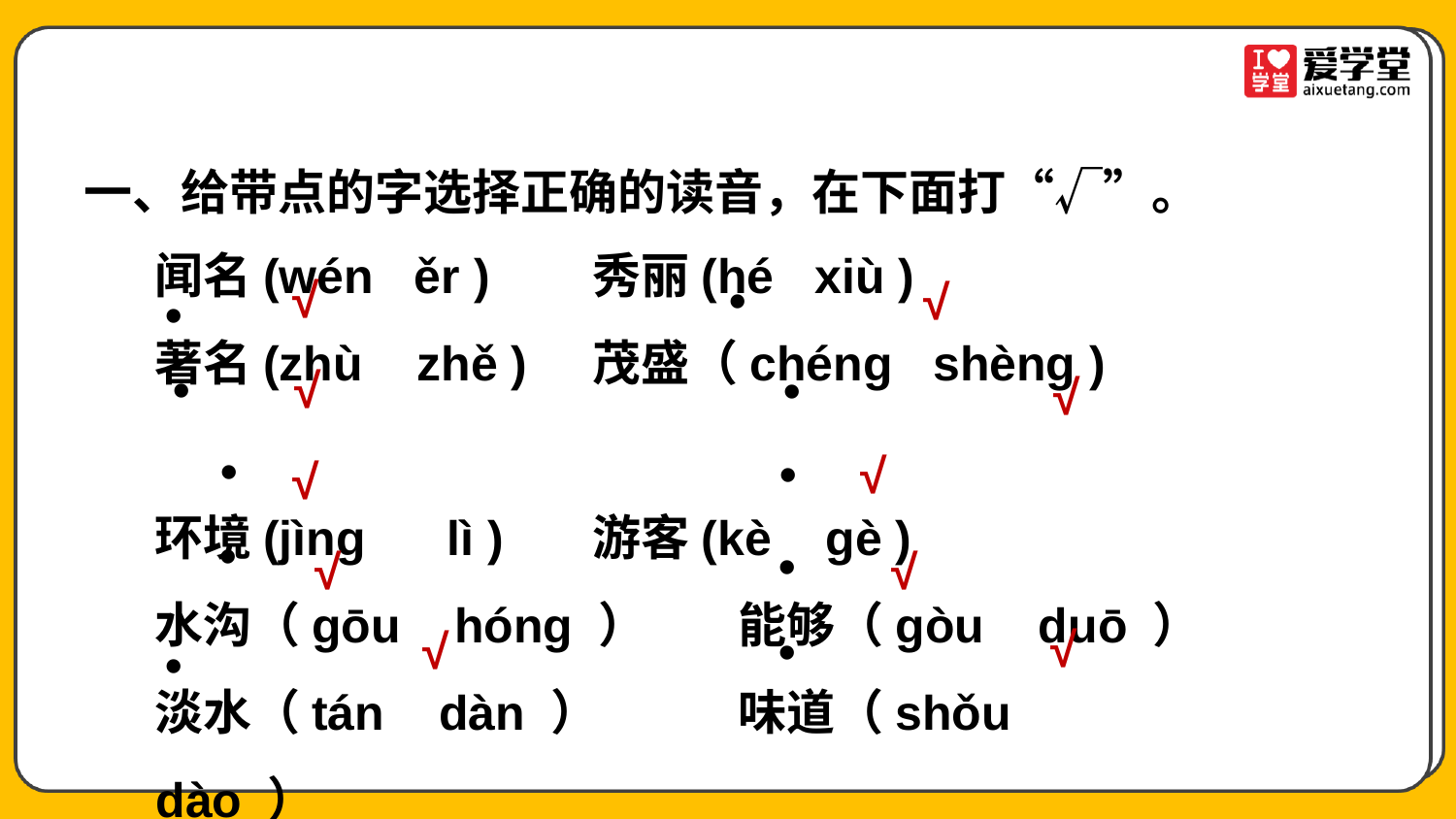

一、给带点的字选择正确的读音，在下面打“√”。
闻名(wén   ěr )	秀丽(hé   xiù )
著名(zhù    zhě )	茂盛（chénɡ   shènɡ )
环境(jìnɡ      lì )	游客(kè    ɡè )
水沟（ɡōu    hónɡ ）	能够（ɡòu    duō ）
淡水（tán    dàn ）	味道（shǒu    dào ）
√
•
√
•
•
√
•
√
•
•
√
√
•
•
√
√
√
√
•
•